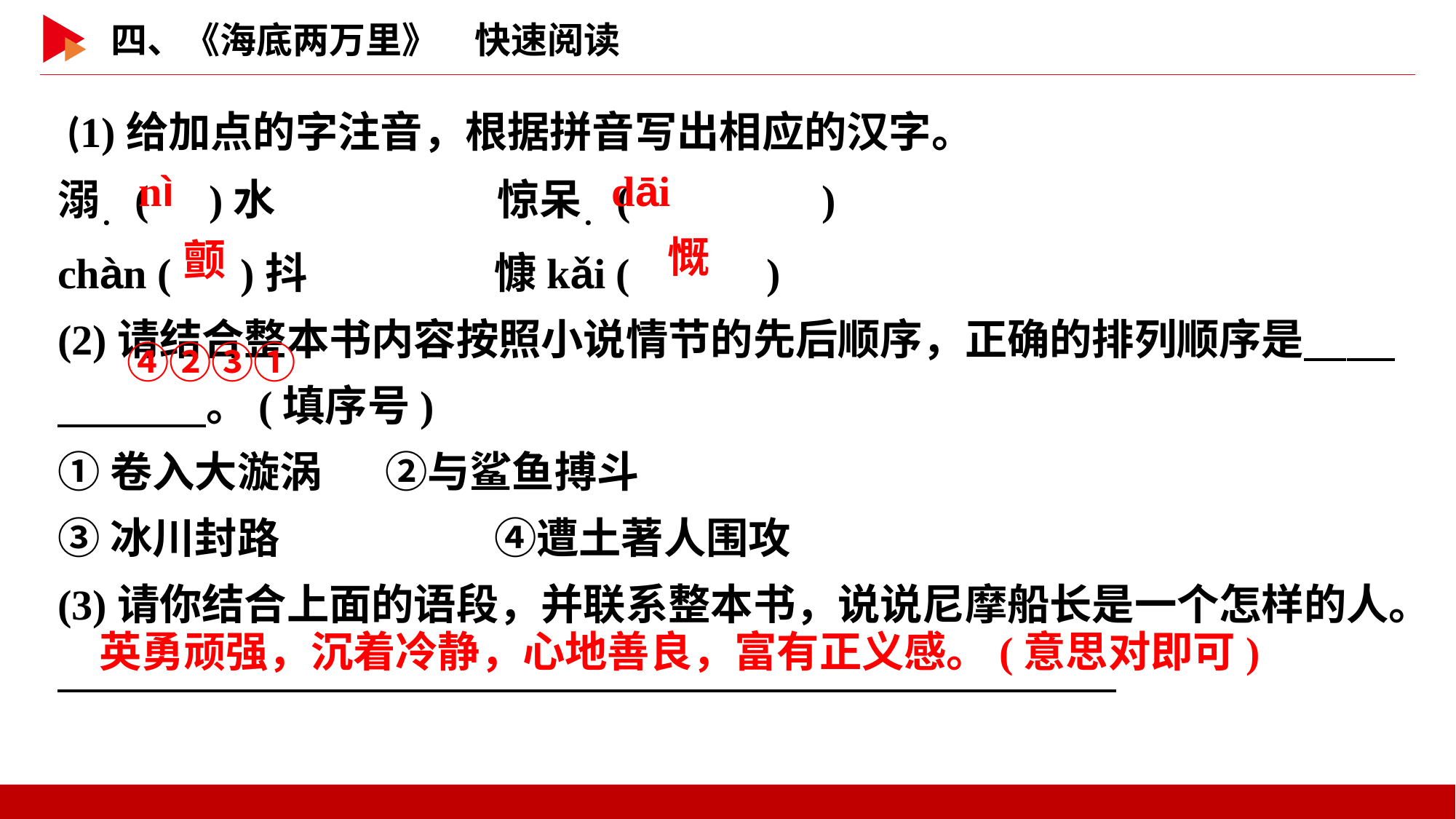

(1)给加点的字注音，根据拼音写出相应的汉字。
溺．(	    )水　　　　　 惊呆．(		)
chàn (      )抖		慷kǎi (             )
(2)请结合整本书内容按照小说情节的先后顺序，正确的排列顺序是　                 　。(填序号)
①卷入大漩涡	②与鲨鱼搏斗
③冰川封路		④遭土著人围攻
(3)请你结合上面的语段，并联系整本书，说说尼摩船长是一个怎样的人。

 nì
 dāi
   慨
   颤

④②③①
英勇顽强，沉着冷静，心地善良，富有正义感。(意思对即可)